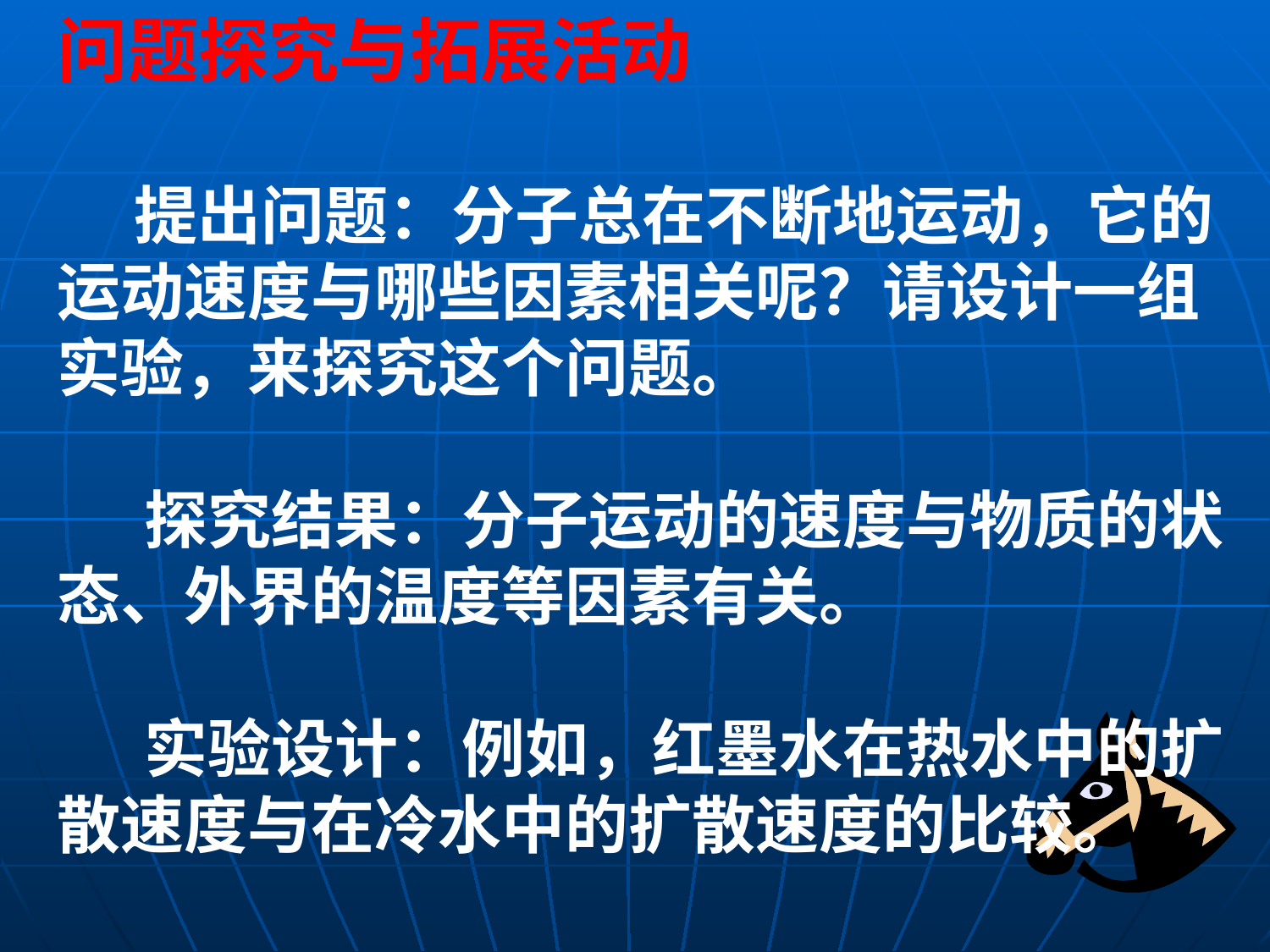

问题探究与拓展活动

     提出问题：分子总在不断地运动，它的运动速度与哪些因素相关呢？请设计一组实验，来探究这个问题。

     探究结果：分子运动的速度与物质的状态、外界的温度等因素有关。

     实验设计：例如，红墨水在热水中的扩散速度与在冷水中的扩散速度的比较。